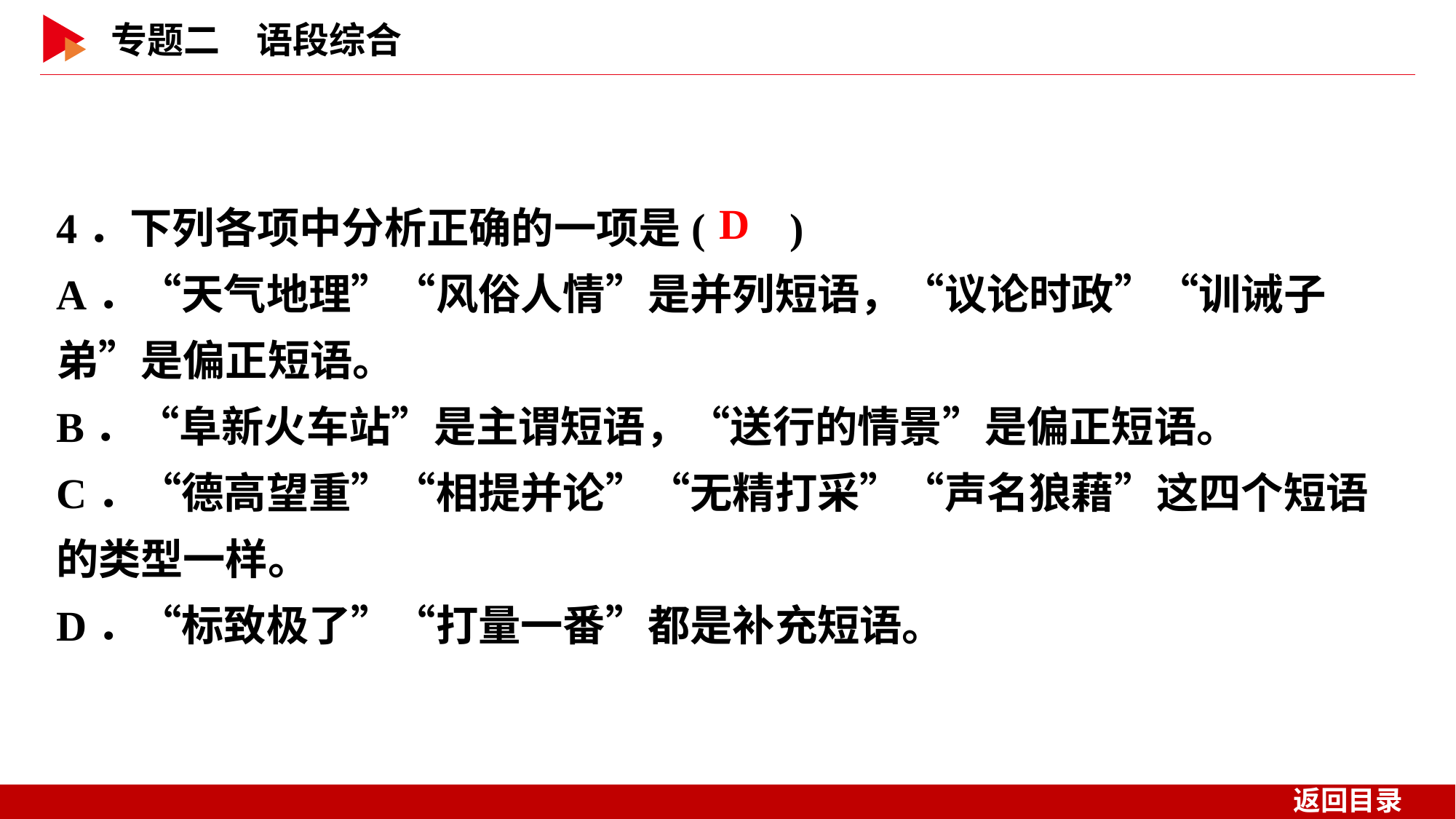

4．下列各项中分析正确的一项是(        )
A．“天气地理”“风俗人情”是并列短语，“议论时政”“训诫子弟”是偏正短语。
B．“阜新火车站”是主谓短语，“送行的情景”是偏正短语。
C．“德高望重”“相提并论”“无精打采”“声名狼藉”这四个短语的类型一样。
D．“标致极了”“打量一番”都是补充短语。
   D